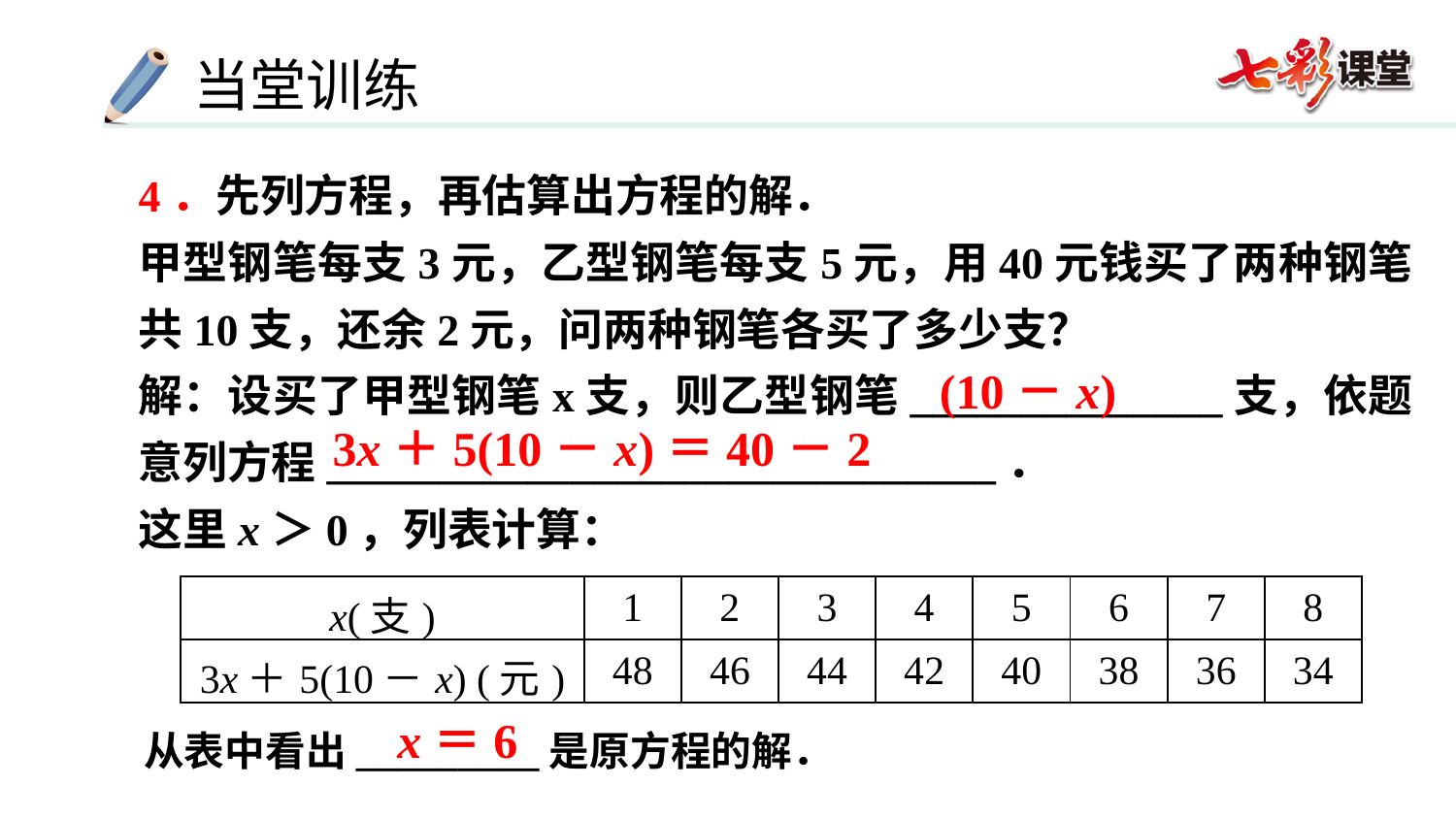

4．先列方程，再估算出方程的解．
甲型钢笔每支3元，乙型钢笔每支5元，用40元钱买了两种钢笔共10支，还余2元，问两种钢笔各买了多少支？
解：设买了甲型钢笔x支，则乙型钢笔______________支，依题意列方程______________________________．
这里x＞0，列表计算：
(10－x)
3x＋5(10－x)＝40－2
| x(支) | 1 | 2 | 3 | 4 | 5 | 6 | 7 | 8 |
| --- | --- | --- | --- | --- | --- | --- | --- | --- |
| 3x＋5(10－x) (元) | 48 | 46 | 44 | 42 | 40 | 38 | 36 | 34 |
x＝6
从表中看出_________是原方程的解．